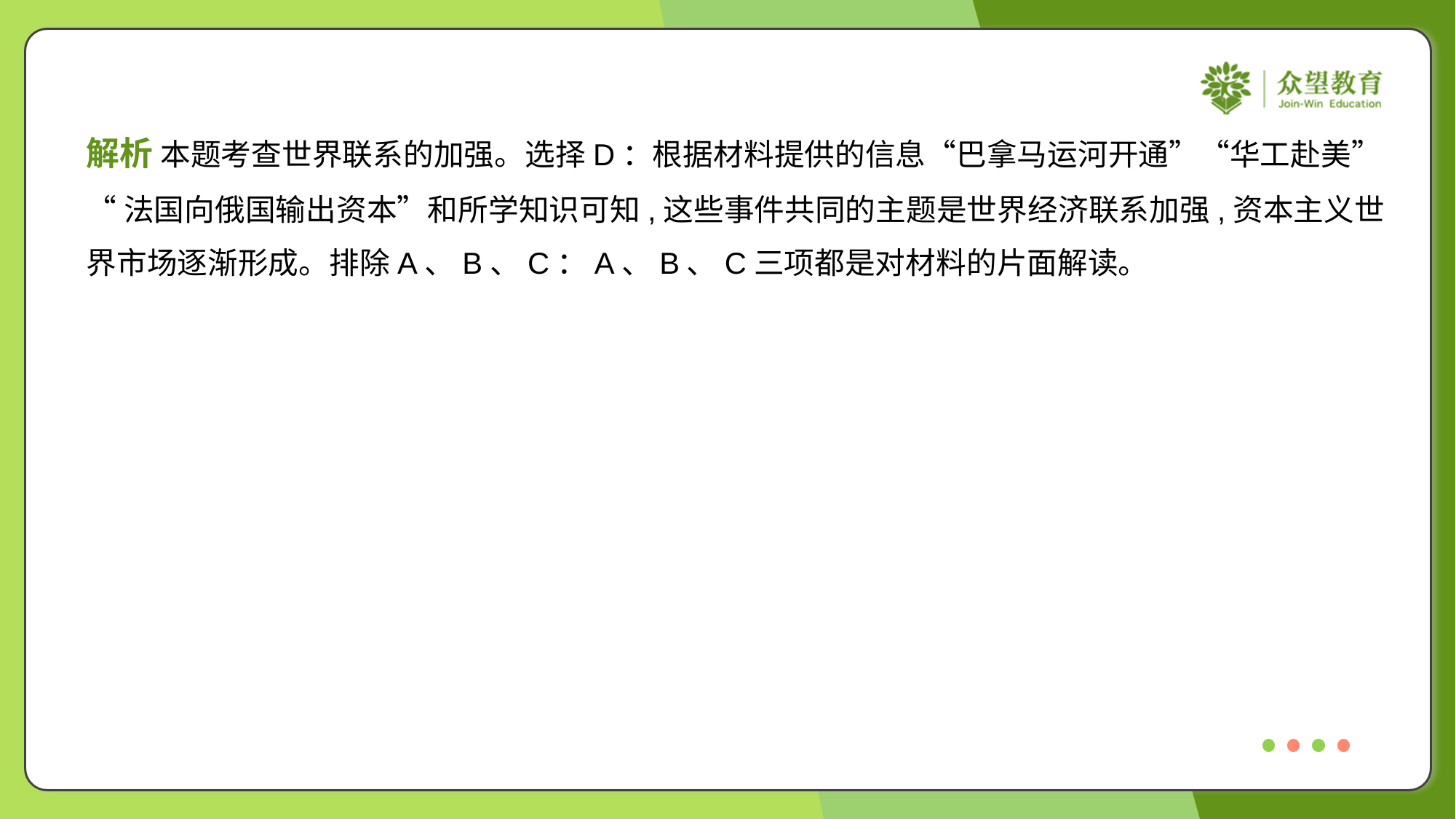

解析 本题考查世界联系的加强。选择D：根据材料提供的信息“巴拿马运河开通”“华工赴美”
“法国向俄国输出资本”和所学知识可知,这些事件共同的主题是世界经济联系加强,资本主义世
界市场逐渐形成。排除A、B、C：A、B、C三项都是对材料的片面解读。